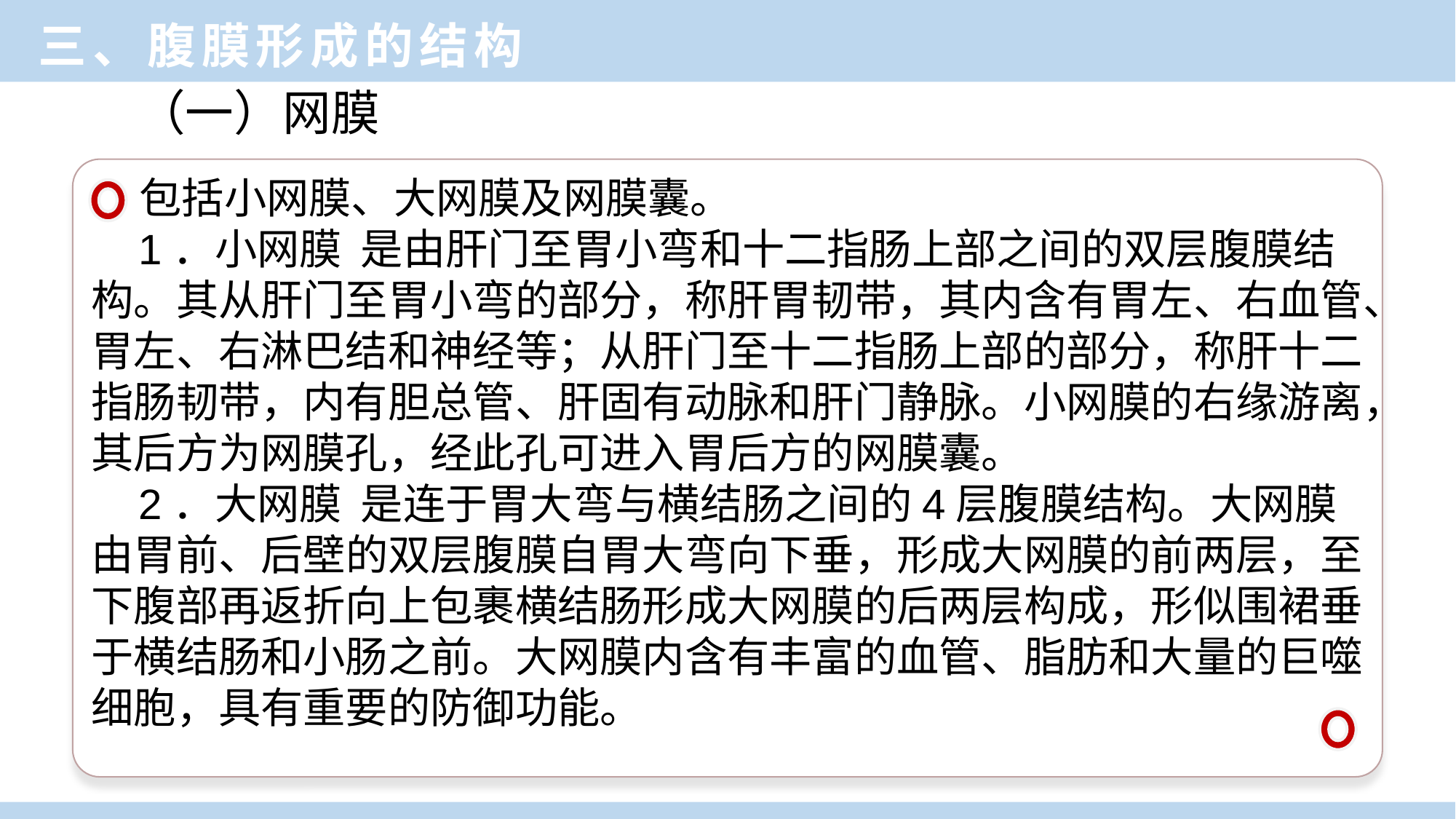

三、腹膜形成的结构
（一）网膜
    包括小网膜、大网膜及网膜囊。
    1．小网膜  是由肝门至胃小弯和十二指肠上部之间的双层腹膜结构。其从肝门至胃小弯的部分，称肝胃韧带，其内含有胃左、右血管、胃左、右淋巴结和神经等；从肝门至十二指肠上部的部分，称肝十二指肠韧带，内有胆总管、肝固有动脉和肝门静脉。小网膜的右缘游离，其后方为网膜孔，经此孔可进入胃后方的网膜囊。
    2．大网膜  是连于胃大弯与横结肠之间的4层腹膜结构。大网膜由胃前、后壁的双层腹膜自胃大弯向下垂，形成大网膜的前两层，至下腹部再返折向上包裹横结肠形成大网膜的后两层构成，形似围裙垂于横结肠和小肠之前。大网膜内含有丰富的血管、脂肪和大量的巨噬细胞，具有重要的防御功能。